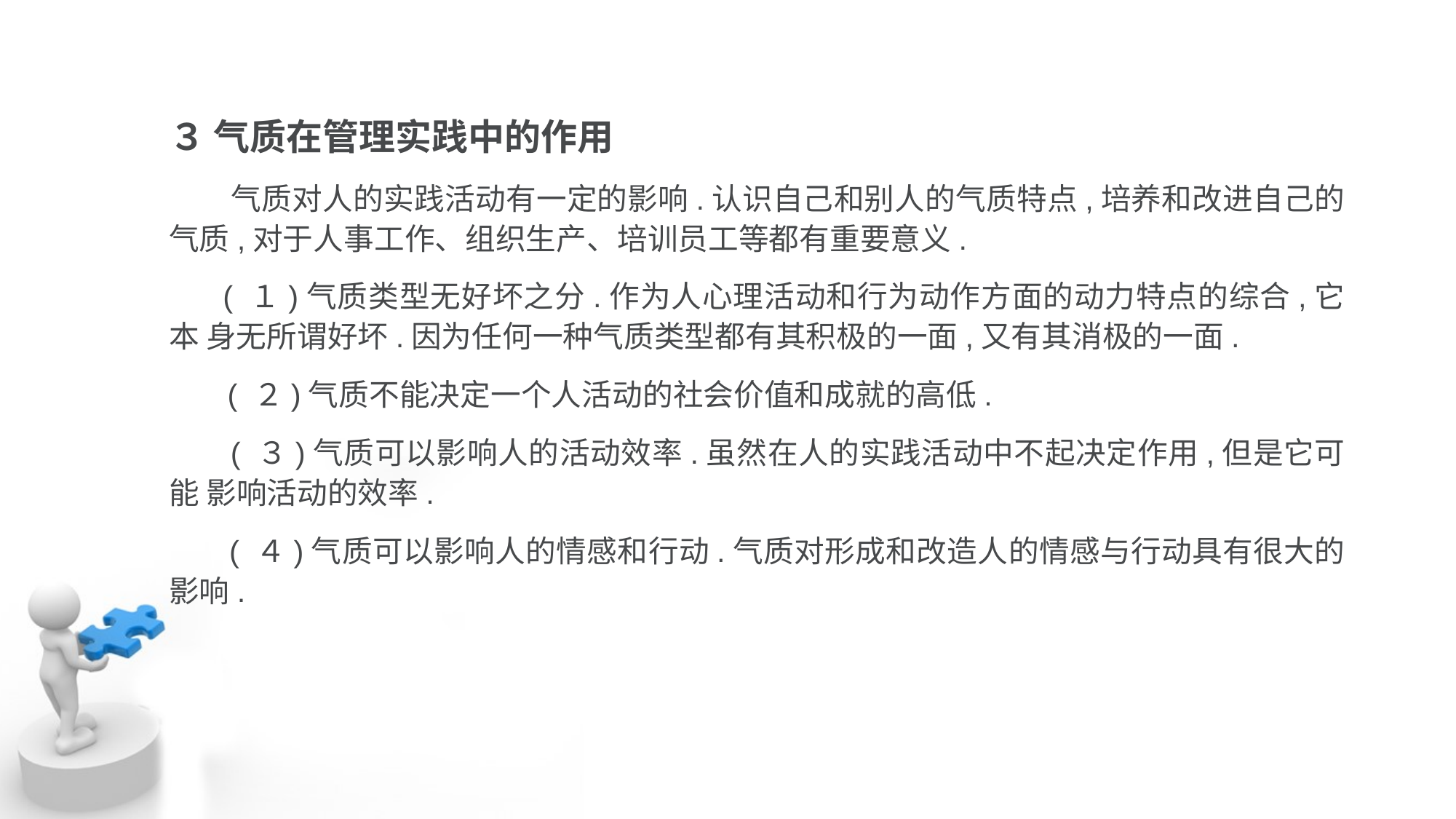

３ 气质在管理实践中的作用
        气质对人的实践活动有一定的影响.认识自己和别人的气质特点,培养和改进自己的 气质,对于人事工作、组织生产、培训员工等都有重要意义.
      ( １)气质类型无好坏之分.作为人心理活动和行为动作方面的动力特点的综合,它本 身无所谓好坏.因为任何一种气质类型都有其积极的一面,又有其消极的一面.
       ( ２)气质不能决定一个人活动的社会价值和成就的高低.
       ( ３)气质可以影响人的活动效率.虽然在人的实践活动中不起决定作用,但是它可能 影响活动的效率.
       ( ４)气质可以影响人的情感和行动.气质对形成和改造人的情感与行动具有很大的 影响.